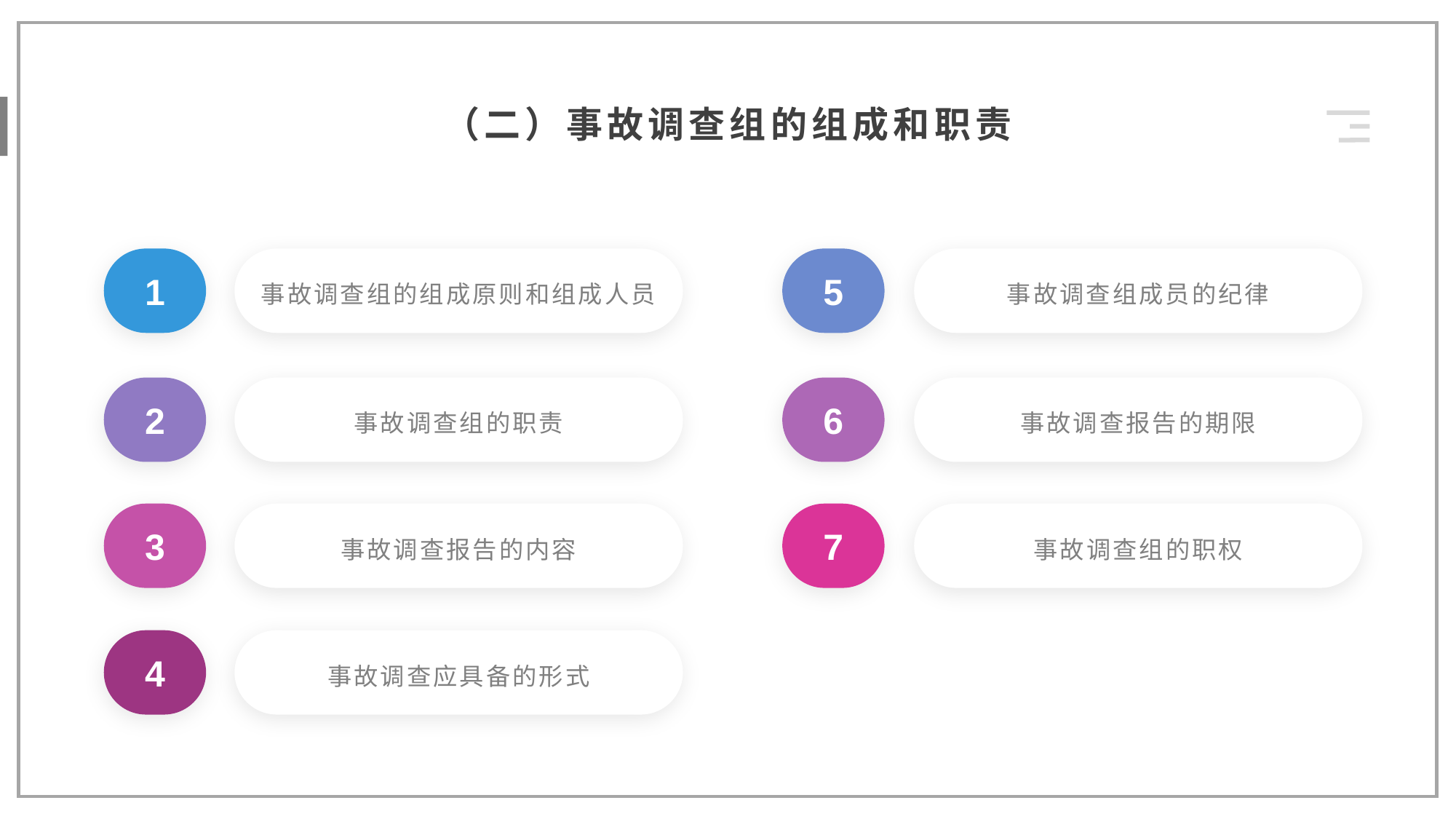

（二）事故调查组的组成和职责

1

5

事故调查组成员的纪律
事故调查组的组成原则和组成人员
2

6

事故调查报告的期限
事故调查组的职责
3

7

事故调查组的职权
事故调查报告的内容
4

事故调查应具备的形式